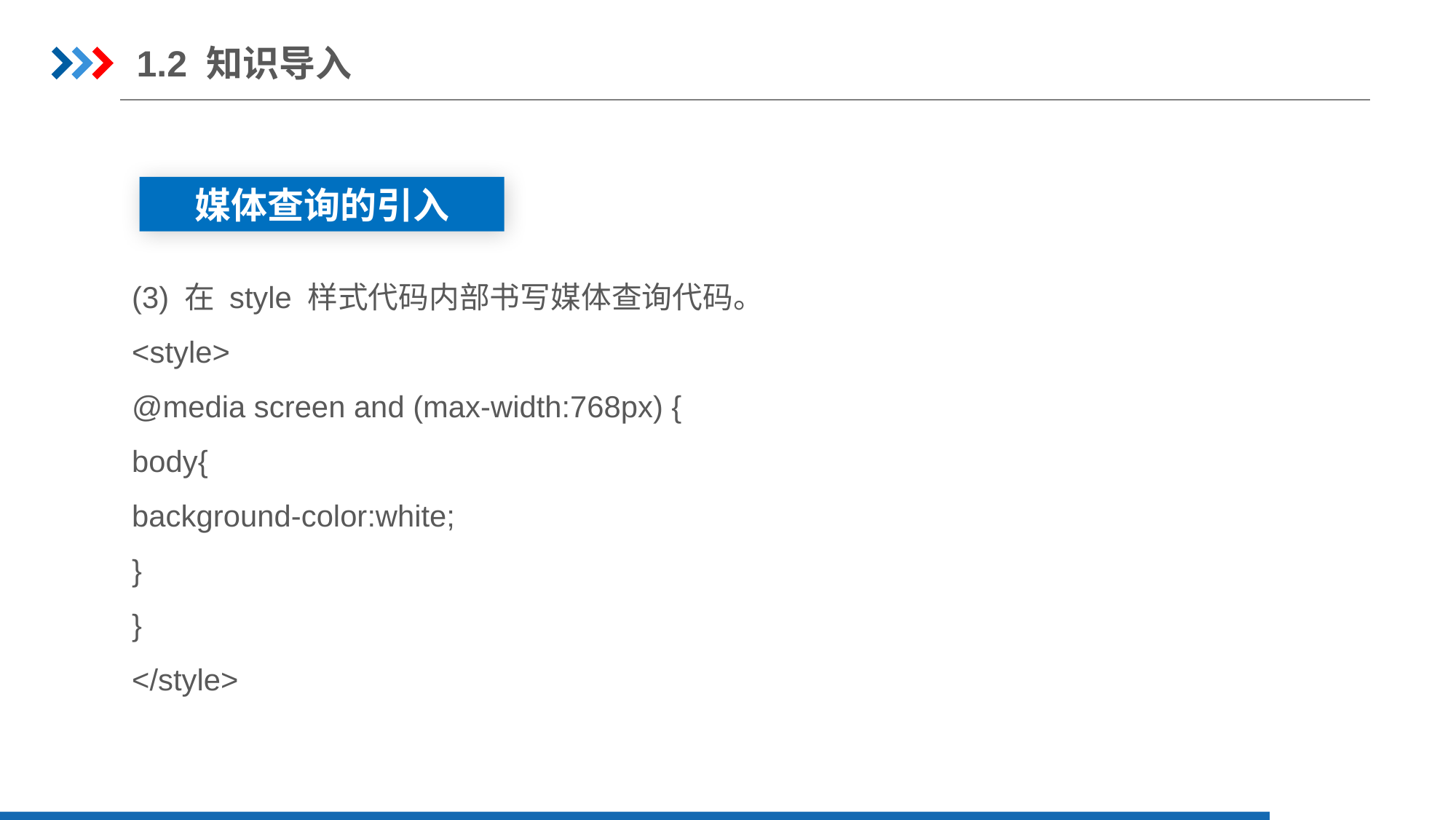

1.2 知识导入
媒体查询的引入
(3) 在 style 样式代码内部书写媒体查询代码。
<style>
@media screen and (max-width:768px) {
body{
background-color:white;
}
}
</style>